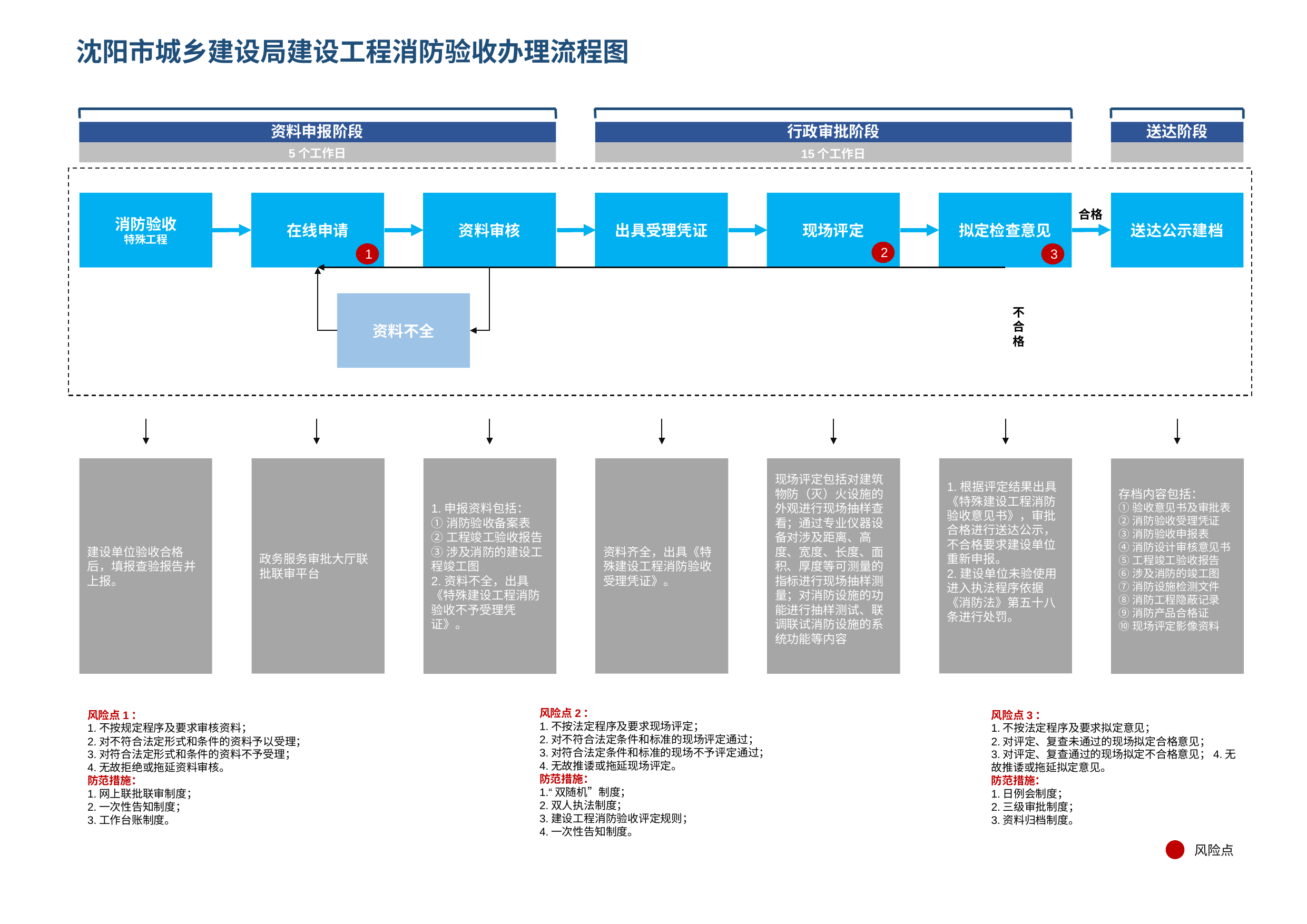

# 沈阳市城乡建设局建设工程消防验收办理流程图
资料申报阶段
行政审批阶段
送达阶段

5个工作日
15个工作日

消防验收
特殊工程
在线申请
资料审核
出具受理凭证
现场评定
拟定检查意见
送达公示建档
合格
2

1

3

资料不全
不合格
建设单位验收合格后，填报查验报告并上报。
政务服务审批大厅联批联审平台
1.申报资料包括：
①消防验收备案表
②工程竣工验收报告
③涉及消防的建设工程竣工图
2.资料不全，出具《特殊建设工程消防验收不予受理凭证》。
资料齐全，出具《特殊建设工程消防验收受理凭证》。
现场评定包括对建筑物防（灭）火设施的外观进行现场抽样查看；通过专业仪器设备对涉及距离、高度、宽度、长度、面积、厚度等可测量的指标进行现场抽样测量；对消防设施的功能进行抽样测试、联调联试消防设施的系统功能等内容

1.根据评定结果出具《特殊建设工程消防验收意见书》，审批合格进行送达公示，不合格要求建设单位重新申报。
2.建设单位未验使用进入执法程序依据《消防法》第五十八条进行处罚。

存档内容包括：
①验收意见书及审批表
②消防验收受理凭证
③消防验收申报表
④消防设计审核意见书
⑤工程竣工验收报告
⑥涉及消防的竣工图
⑦消防设施检测文件
⑧消防工程隐蔽记录
⑨消防产品合格证
⑩现场评定影像资料

风险点2：
1.不按法定程序及要求现场评定；
2.对不符合法定条件和标准的现场评定通过；
3.对符合法定条件和标准的现场不予评定通过；
4.无故推诿或拖延现场评定。
防范措施：
1.“双随机”制度；
2.双人执法制度；
3.建设工程消防验收评定规则；
4.一次性告知制度。
风险点1：
1.不按规定程序及要求审核资料；
2.对不符合法定形式和条件的资料予以受理；
3.对符合法定形式和条件的资料不予受理；
4.无故拒绝或拖延资料审核。
防范措施：
1.网上联批联审制度；
2.一次性告知制度；
3.工作台账制度。
风险点3：
1.不按法定程序及要求拟定意见；
2.对评定、复查未通过的现场拟定合格意见；
3.对评定、复查通过的现场拟定不合格意见；4.无故推诿或拖延拟定意见。
防范措施：
1.日例会制度；
2.三级审批制度；
3.资料归档制度。
风险点